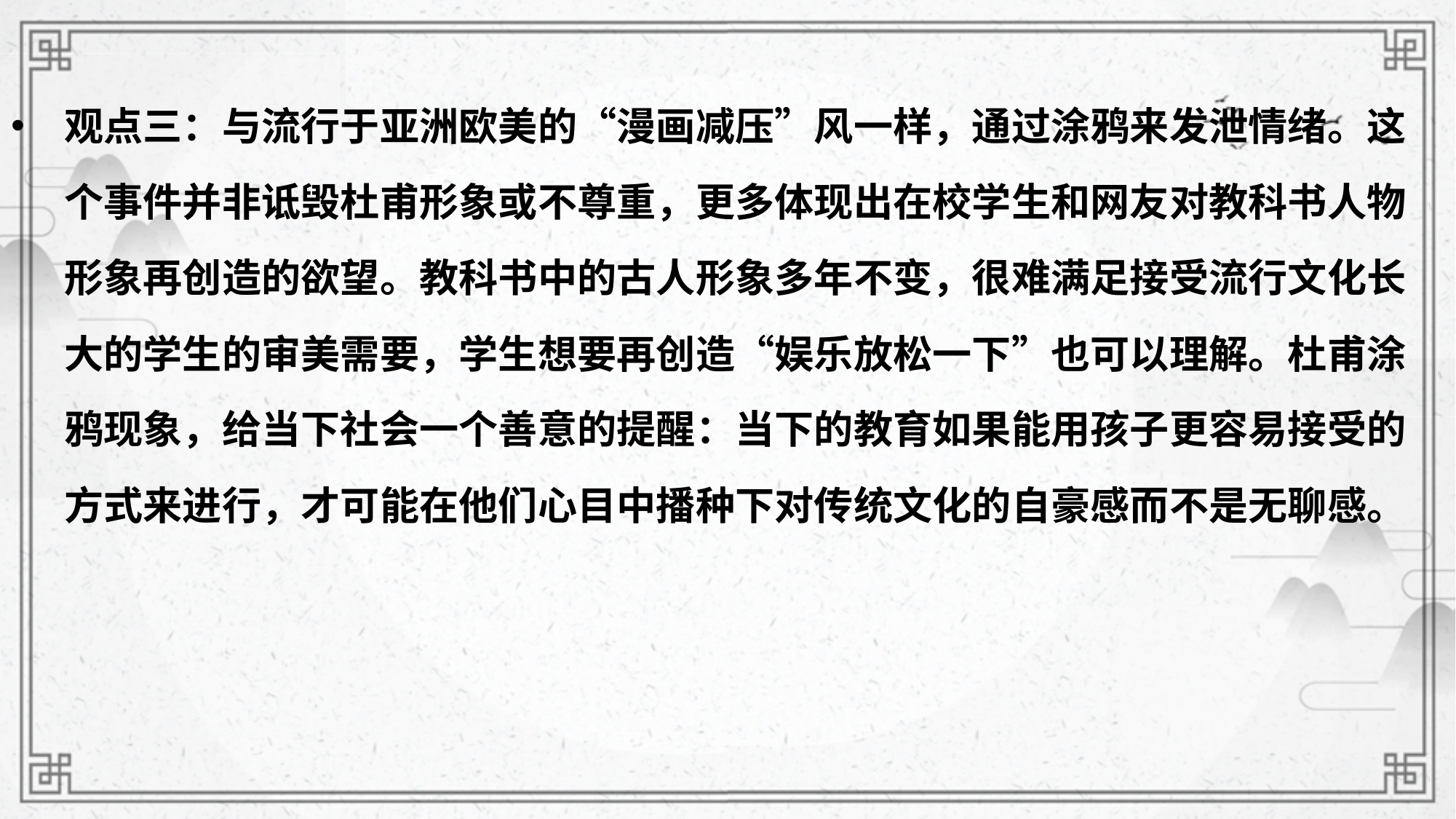

观点三：与流行于亚洲欧美的“漫画减压”风一样，通过涂鸦来发泄情绪。这个事件并非诋毁杜甫形象或不尊重，更多体现出在校学生和网友对教科书人物形象再创造的欲望。教科书中的古人形象多年不变，很难满足接受流行文化长大的学生的审美需要，学生想要再创造“娱乐放松一下”也可以理解。杜甫涂鸦现象，给当下社会一个善意的提醒：当下的教育如果能用孩子更容易接受的方式来进行，才可能在他们心目中播种下对传统文化的自豪感而不是无聊感。